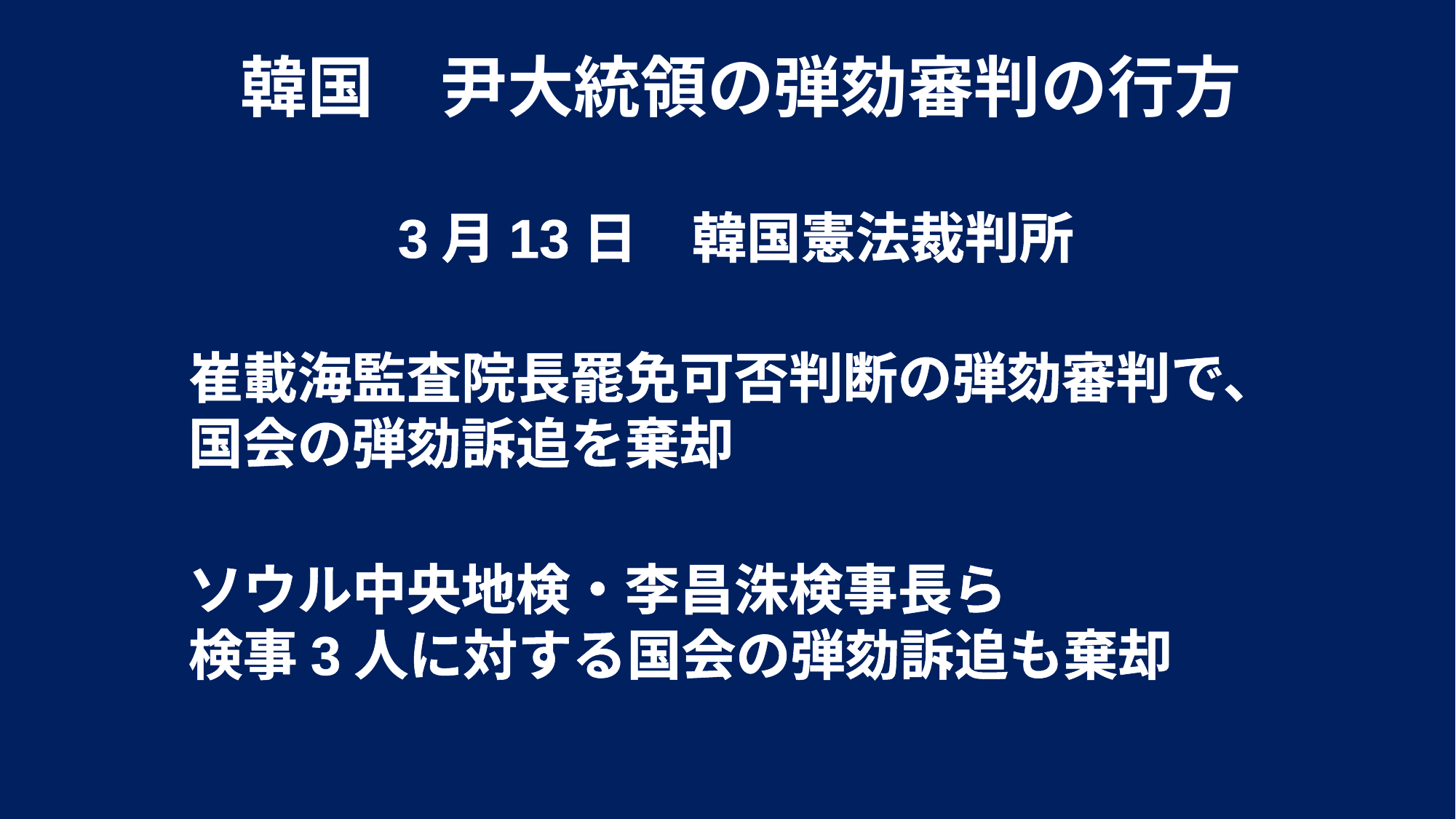

韓国　尹大統領の弾劾審判の行方
3月13日　韓国憲法裁判所
崔載海監査院長罷免可否判断の弾劾審判で、国会の弾劾訴追を棄却
ソウル中央地検・李昌洙検事長ら
検事3人に対する国会の弾劾訴追も棄却